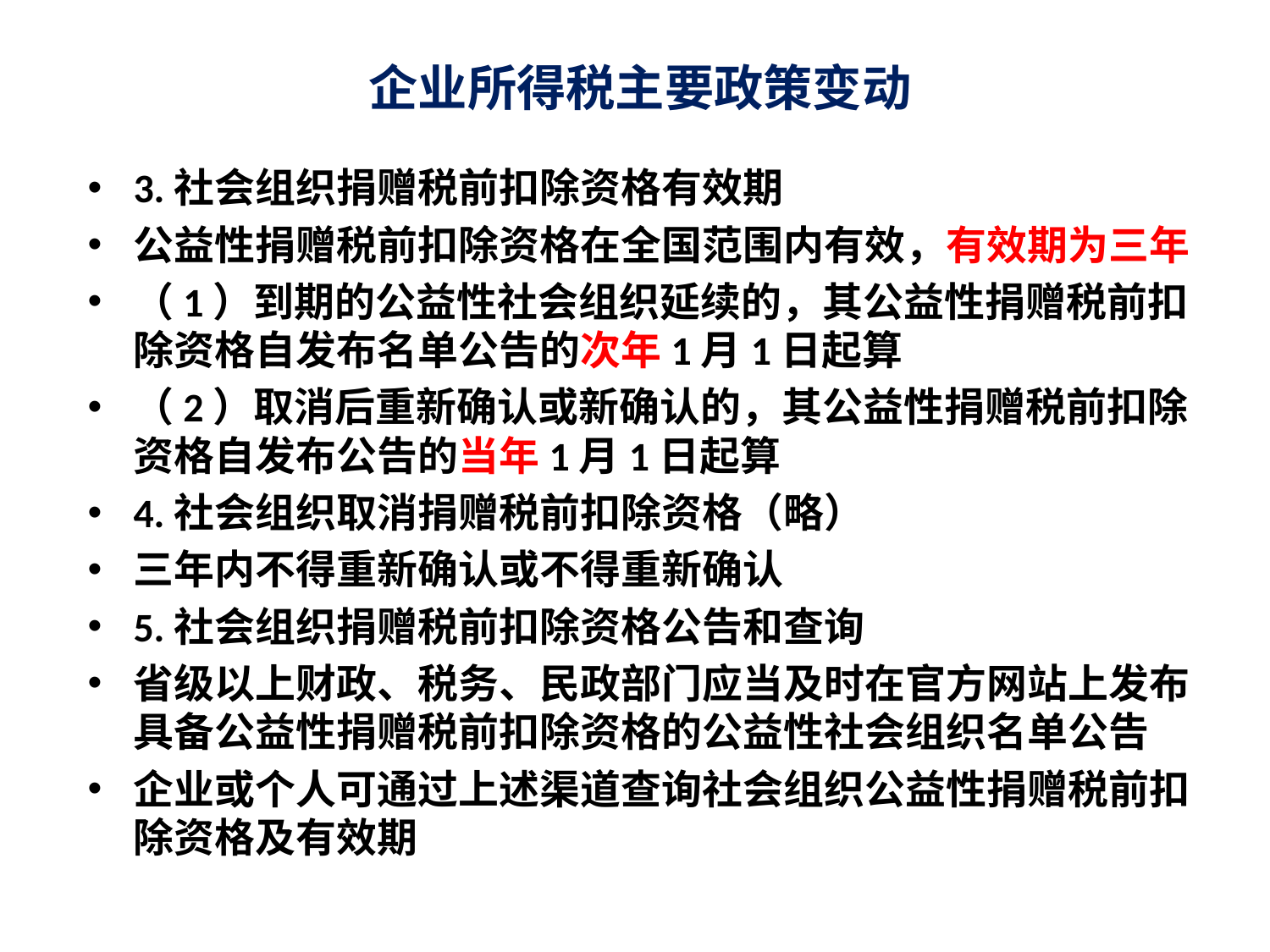

# 企业所得税主要政策变动
3.社会组织捐赠税前扣除资格有效期
公益性捐赠税前扣除资格在全国范围内有效，有效期为三年
（1）到期的公益性社会组织延续的，其公益性捐赠税前扣除资格自发布名单公告的次年1月1日起算
（2）取消后重新确认或新确认的，其公益性捐赠税前扣除资格自发布公告的当年1月1日起算
4.社会组织取消捐赠税前扣除资格（略）
三年内不得重新确认或不得重新确认
5.社会组织捐赠税前扣除资格公告和查询
省级以上财政、税务、民政部门应当及时在官方网站上发布具备公益性捐赠税前扣除资格的公益性社会组织名单公告
企业或个人可通过上述渠道查询社会组织公益性捐赠税前扣除资格及有效期